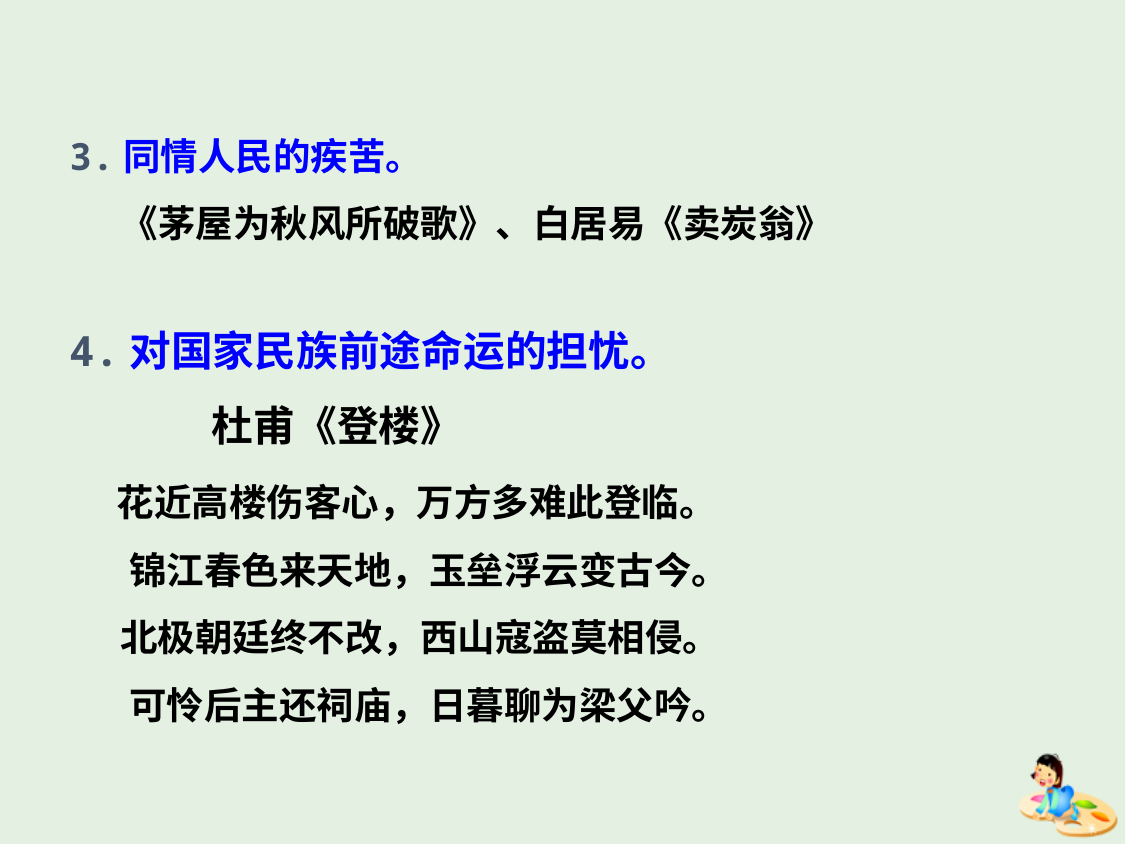

3.同情人民的疾苦。
     《茅屋为秋风所破歌》、白居易《卖炭翁》
4.对国家民族前途命运的担忧。
               杜甫《登楼》
     花近高楼伤客心，万方多难此登临。
      锦江春色来天地，玉垒浮云变古今。
      北极朝廷终不改，西山寇盗莫相侵。
      可怜后主还祠庙，日暮聊为梁父吟。